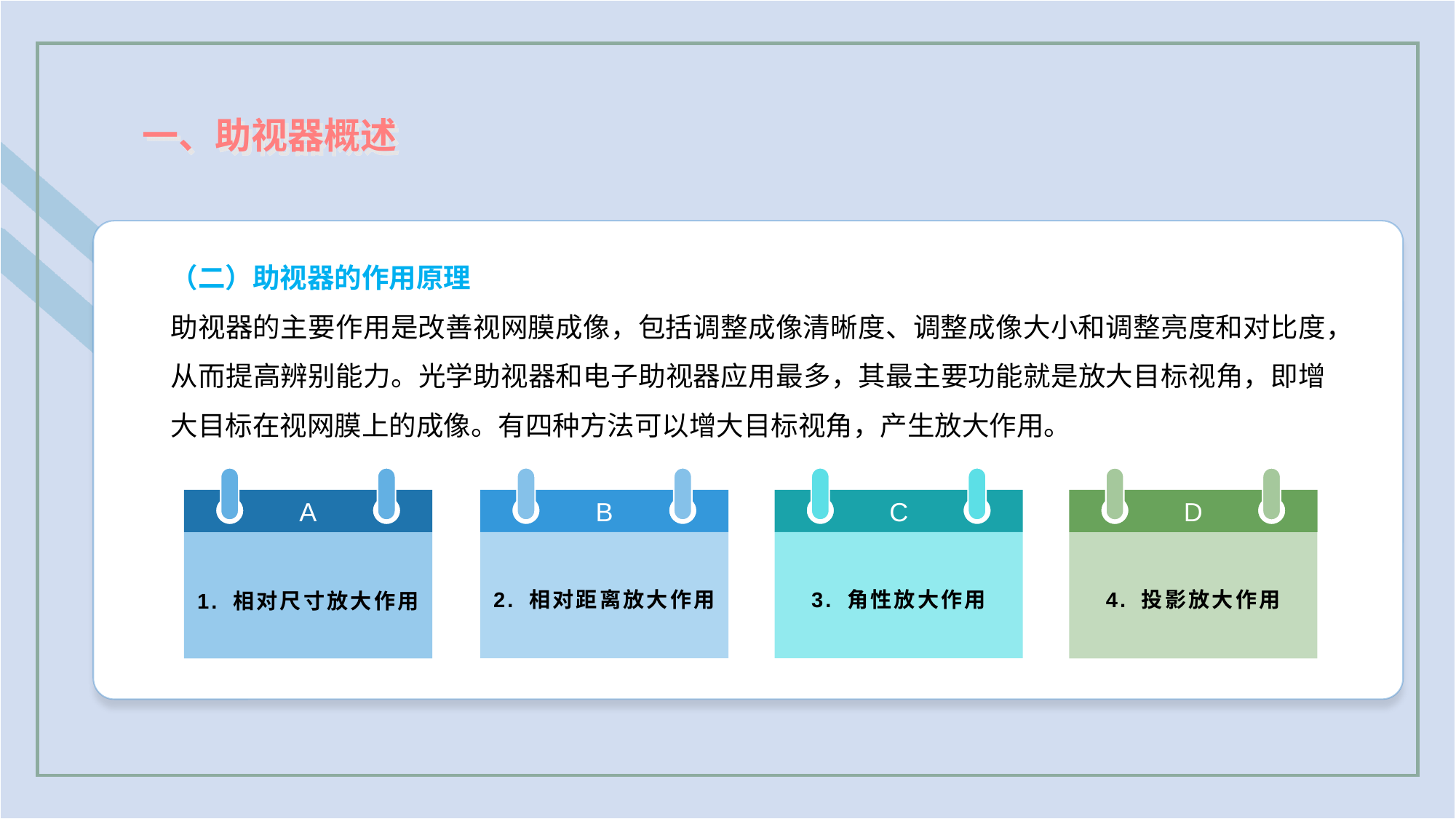

一、助视器概述

（二）助视器的作用原理
助视器的主要作用是改善视网膜成像，包括调整成像清晰度、调整成像大小和调整亮度和对比度，从而提高辨别能力。光学助视器和电子助视器应用最多，其最主要功能就是放大目标视角，即增大目标在视网膜上的成像。有四种方法可以增大目标视角，产生放大作用。

B

2. 相对距离放大作用

C

3. 角性放大作用

D

4. 投影放大作用

A

1. 相对尺寸放大作用